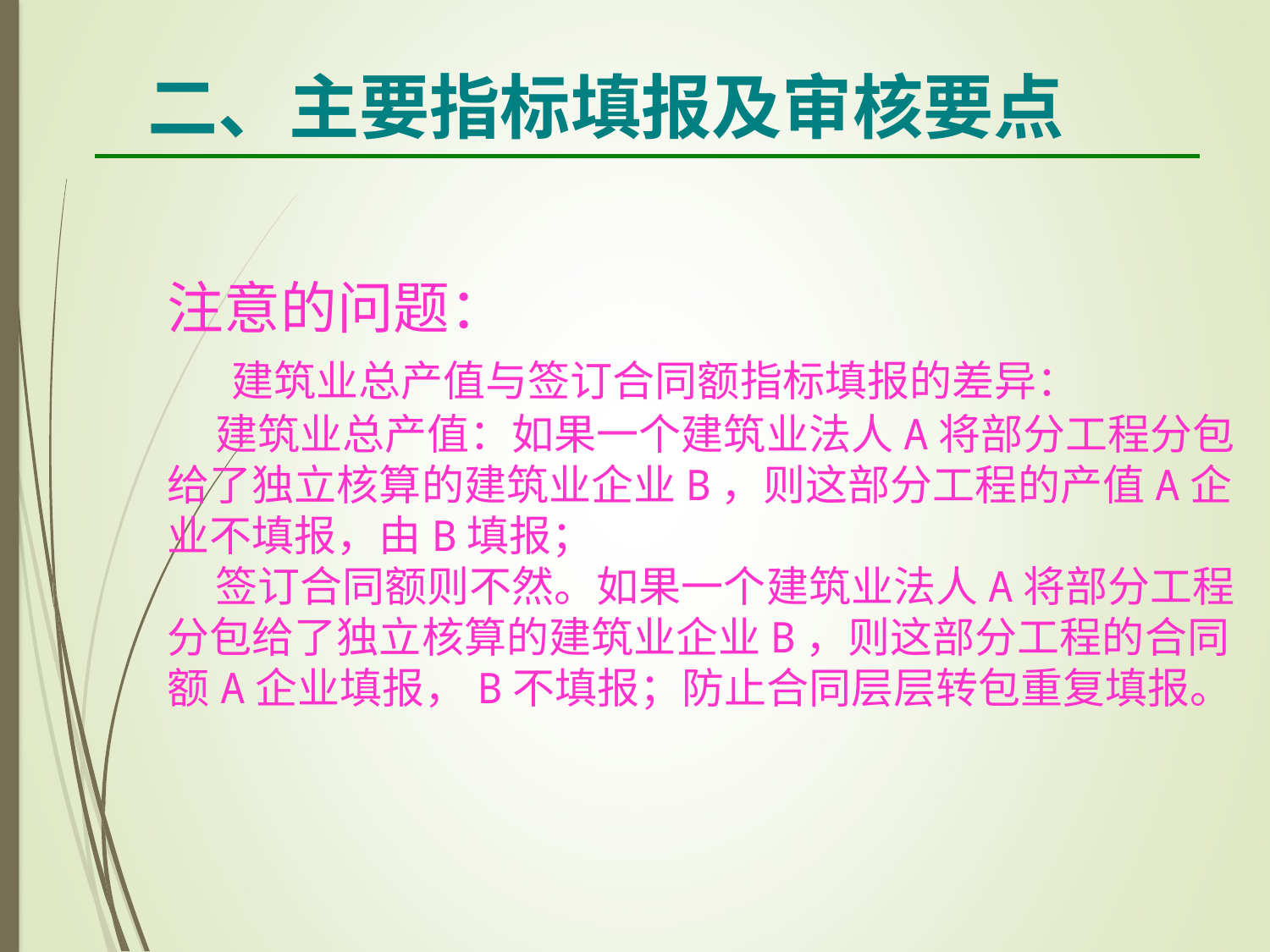

二、主要指标填报及审核要点
注意的问题：
    建筑业总产值与签订合同额指标填报的差异：
    建筑业总产值：如果一个建筑业法人A将部分工程分包给了独立核算的建筑业企业B，则这部分工程的产值A企业不填报，由B填报；
    签订合同额则不然。如果一个建筑业法人A将部分工程分包给了独立核算的建筑业企业B，则这部分工程的合同额A企业填报，B不填报；防止合同层层转包重复填报。